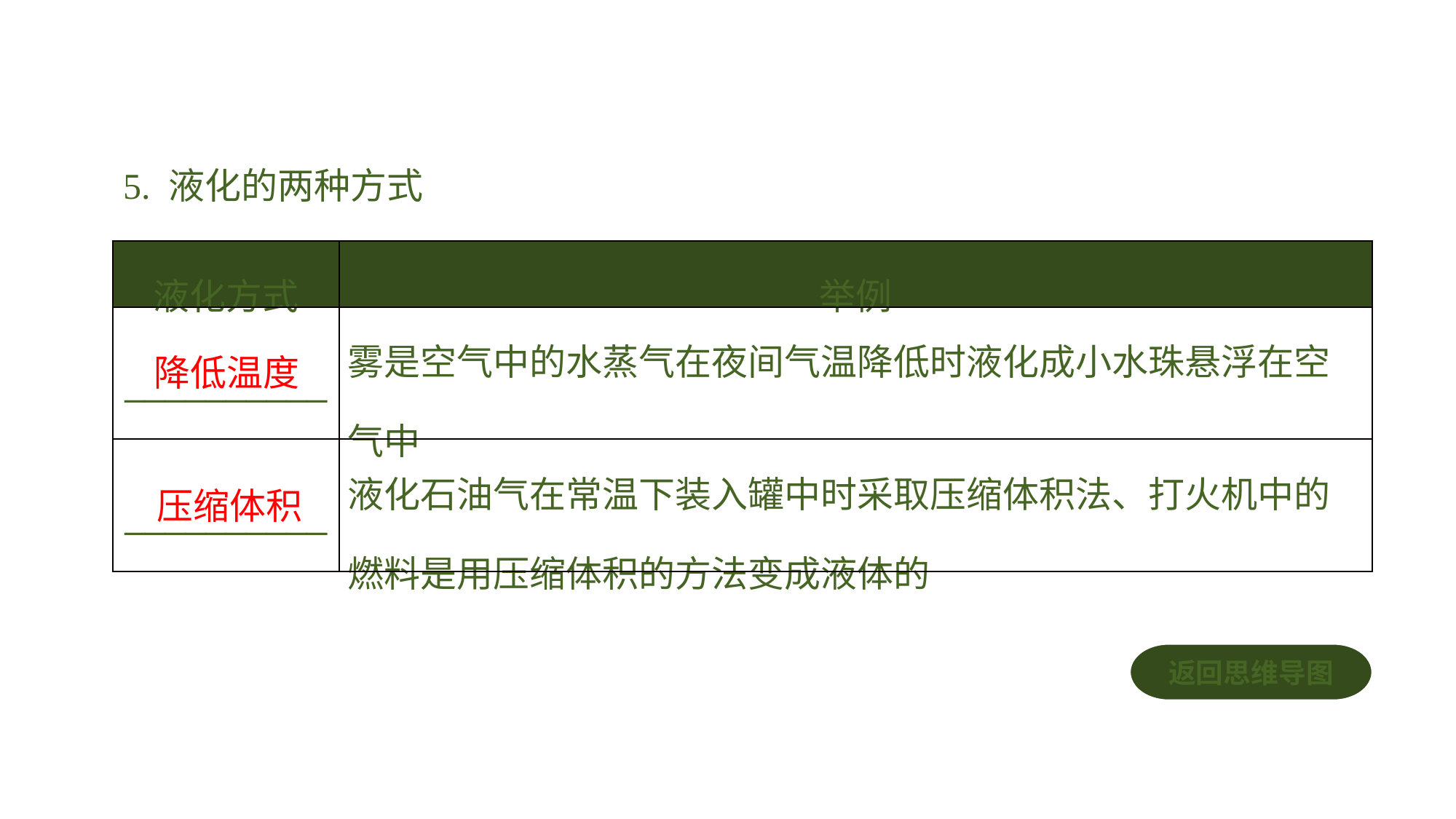

5. 液化的两种方式
| 液化方式 | 举例 |
| --- | --- |
| \_\_\_\_\_\_\_\_\_\_ | 雾是空气中的水蒸气在夜间气温降低时液化成小水珠悬浮在空气中 |
| \_\_\_\_\_\_\_\_\_\_ | 液化石油气在常温下装入罐中时采取压缩体积法、打火机中的燃料是用压缩体积的方法变成液体的 |
降低温度
压缩体积
返回思维导图